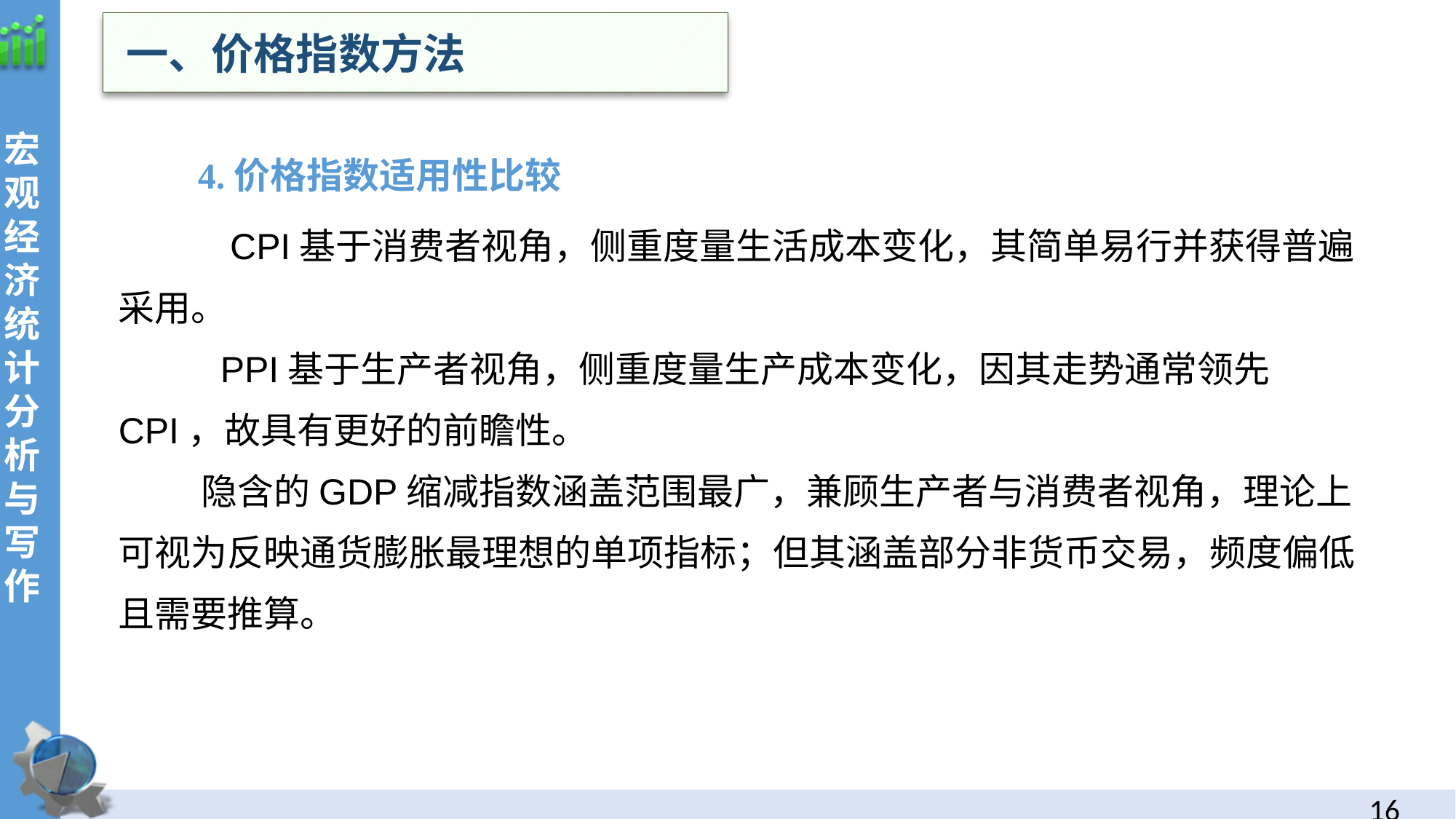

一、价格指数方法
        4.价格指数适用性比较
          CPI基于消费者视角，侧重度量生活成本变化，其简单易行并获得普遍采用。
          PPI基于生产者视角，侧重度量生产成本变化，因其走势通常领先CPI，故具有更好的前瞻性。
         隐含的GDP缩减指数涵盖范围最广，兼顾生产者与消费者视角，理论上可视为反映通货膨胀最理想的单项指标；但其涵盖部分非货币交易，频度偏低且需要推算。
16